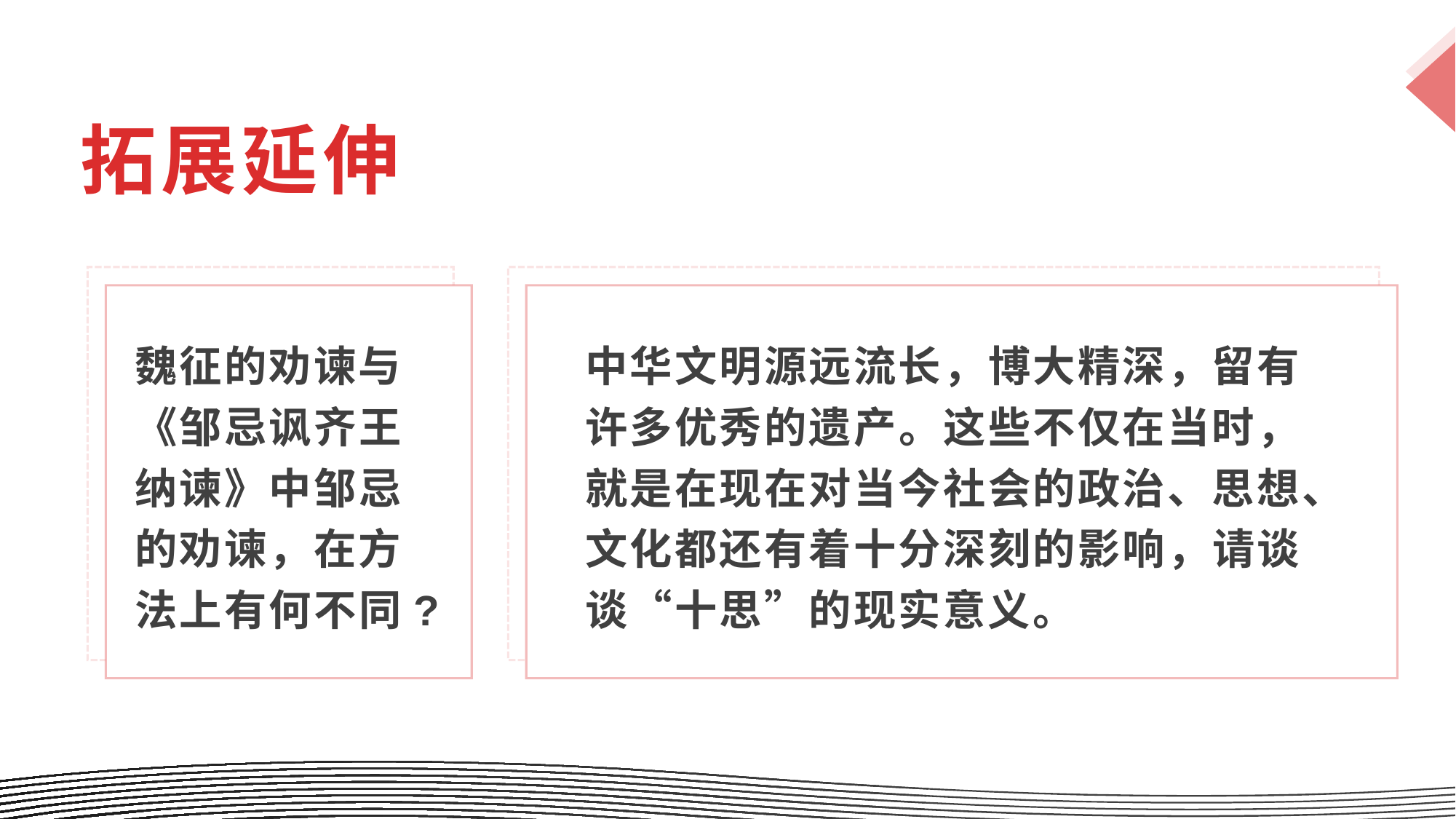

拓展延伸

魏征的劝谏与《邹忌讽齐王纳谏》中邹忌的劝谏，在方法上有何不同?
中华文明源远流长，博大精深，留有许多优秀的遗产。这些不仅在当时，就是在现在对当今社会的政治、思想、文化都还有着十分深刻的影响，请谈谈“十思”的现实意义。